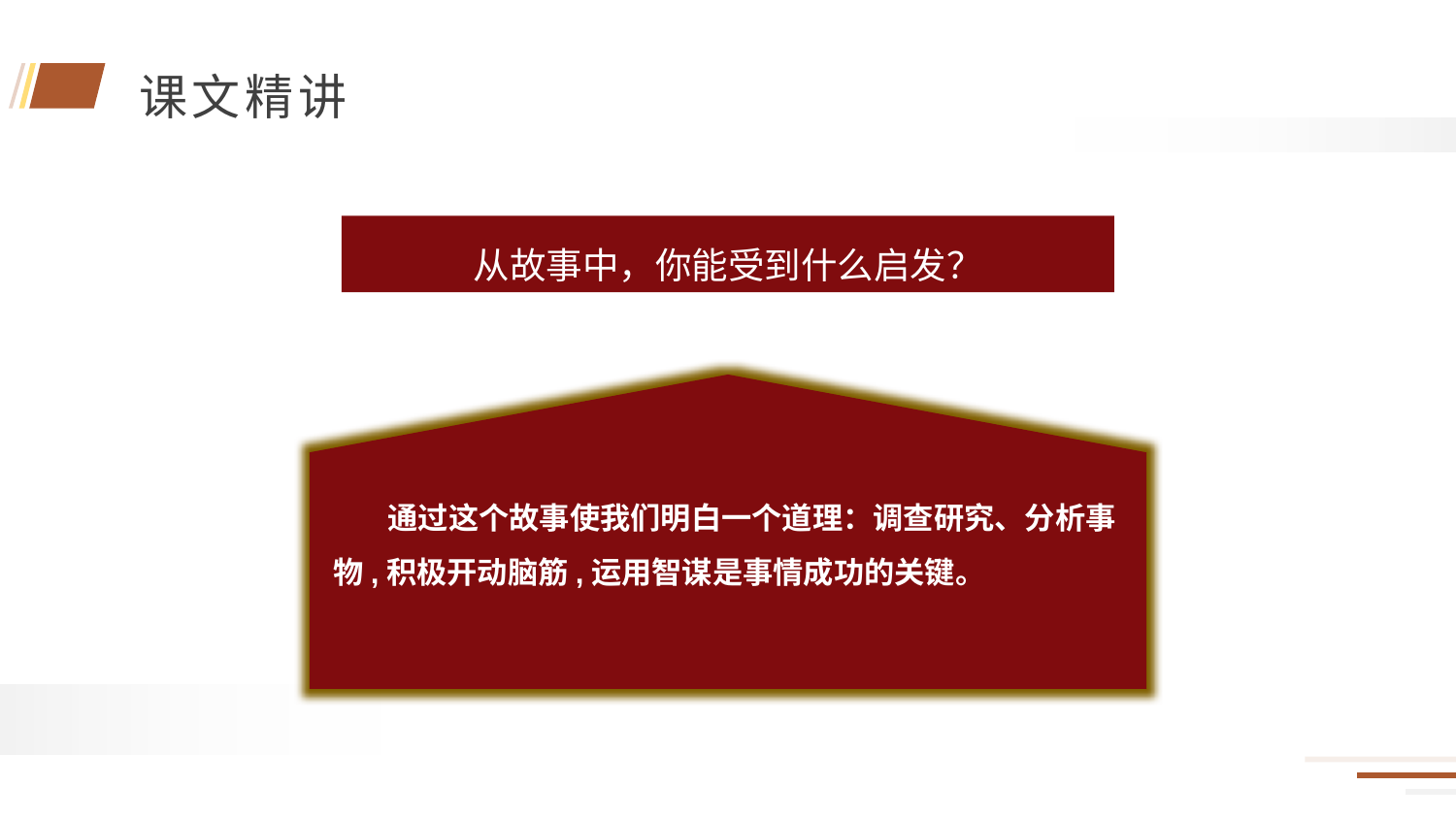

从故事中，你能受到什么启发？

       通过这个故事使我们明白一个道理：调查研究、分析事物,积极开动脑筋,运用智谋是事情成功的关键。